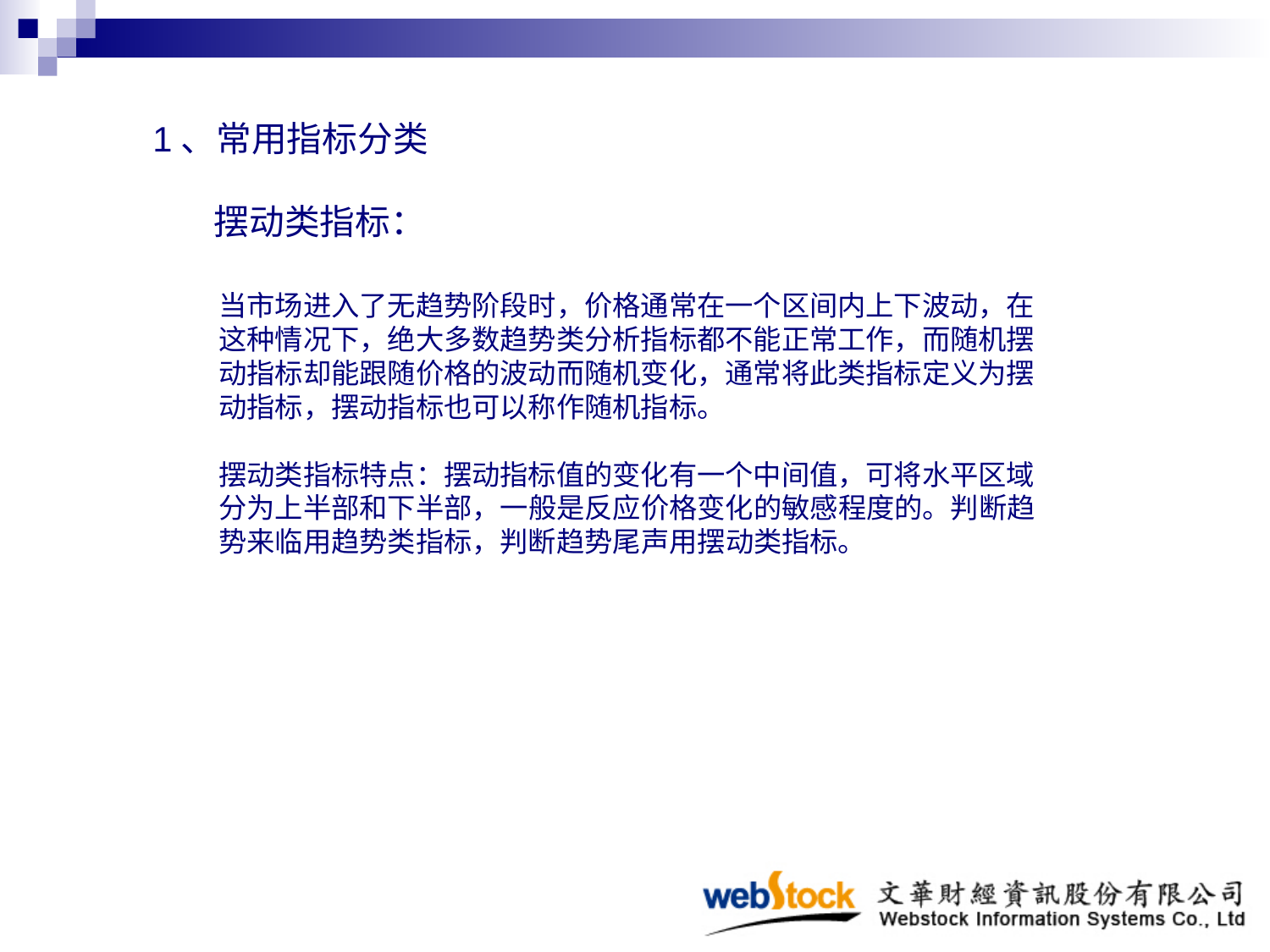

1、常用指标分类
 摆动类指标：

当市场进入了无趋势阶段时，价格通常在一个区间内上下波动，在这种情况下，绝大多数趋势类分析指标都不能正常工作，而随机摆动指标却能跟随价格的波动而随机变化，通常将此类指标定义为摆动指标，摆动指标也可以称作随机指标。

摆动类指标特点：摆动指标值的变化有一个中间值，可将水平区域分为上半部和下半部，一般是反应价格变化的敏感程度的。判断趋势来临用趋势类指标，判断趋势尾声用摆动类指标。